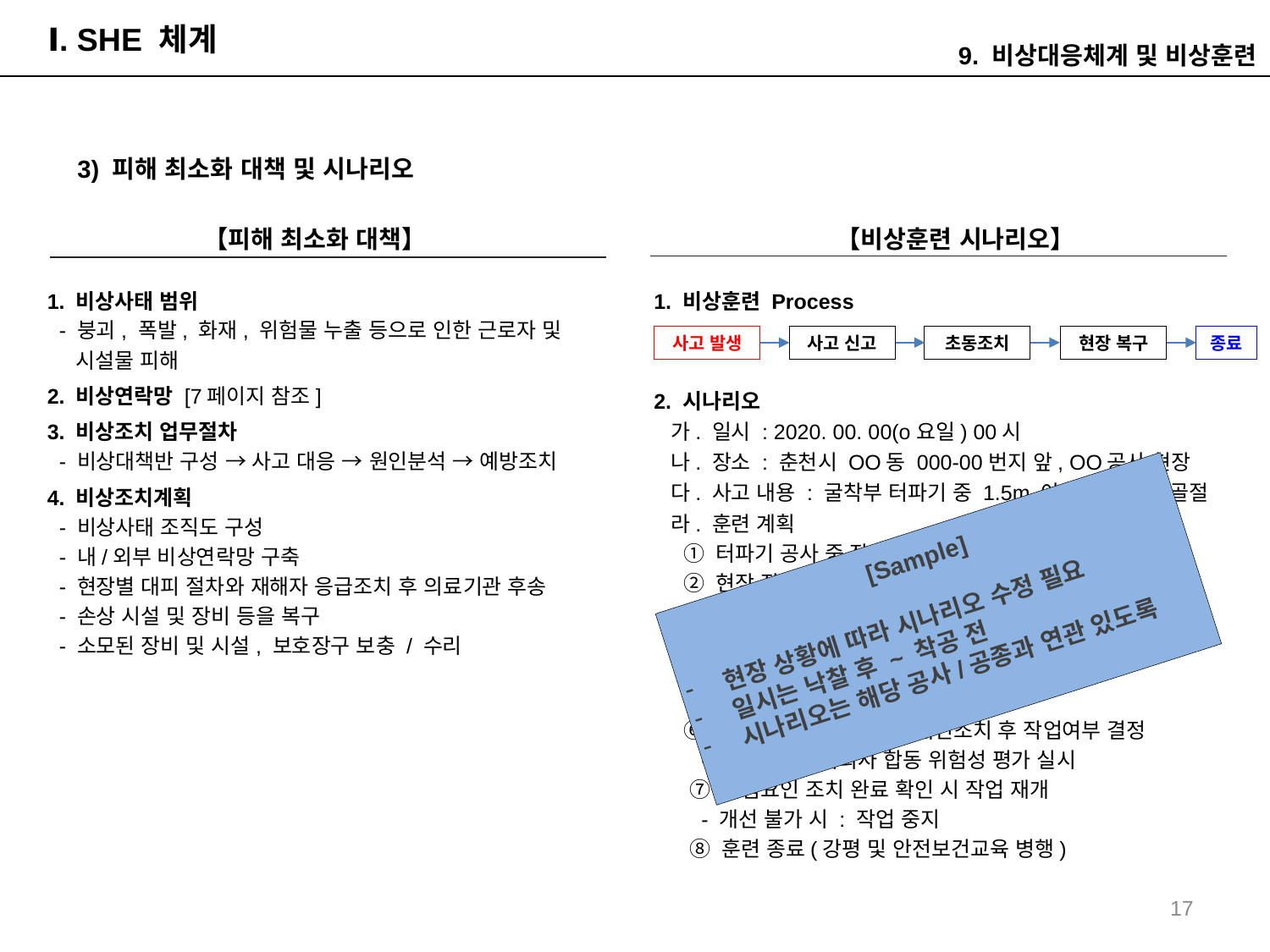

# Ⅰ. SHE 체계
9. 비상대응체계 및 비상훈련
3) 피해 최소화 대책 및 시나리오
【비상훈련 시나리오】
【피해 최소화 대책】
1. 비상사태 범위
  - 붕괴, 폭발, 화재, 위험물 누출 등으로 인한 근로자 및
    시설물 피해
2. 비상연락망 [7페이지 참조]
3. 비상조치 업무절차
  - 비상대책반 구성 → 사고 대응 → 원인분석 → 예방조치
4. 비상조치계획
  - 비상사태 조직도 구성
  - 내/외부 비상연락망 구축
  - 현장별 대피 절차와 재해자 응급조치 후 의료기관 후송
  - 손상 시설 및 장비 등을 복구
  - 소모된 장비 및 시설, 보호장구 보충 / 수리
1. 비상훈련 Process
사고 발생
사고 신고
초동조치
현장 복구
종료
2. 시나리오
  가. 일시 : 2020. 00. 00(o요일) 00시
  나. 장소 : 춘천시 OO동 000-00번지 앞, OO공사 현장
  다. 사고 내용 : 굴착부 터파기 중 1.5m 아래 추락으로 골절
  라. 훈련 계획
     ① 터파기 공사 중 작업자가 굴착부로 추락 발생
     ② 현장 작업 중지
     ③ 사고 발생 신고
        - 시공관리자 → 119 / 상황실. 이후 내/외부 보고
     ④ 추락자 구조(안전한 장소 이동) 및 응급조치
     ⑤ 119 도착 및 후송
     ⑥ 현장 위험요인 파악 및 개선조치 후 작업여부 결정
        - 발주자, 협력회사 합동 위험성 평가 실시
      ⑦ 위험요인 조치 완료 확인 시 작업 재개
        - 개선 불가 시 : 작업 중지
      ⑧ 훈련 종료(강평 및 안전보건교육 병행)
[Sample]

현장 상황에 따라 시나리오 수정 필요
일시는 낙찰 후 ~ 착공 전
시나리오는 해당 공사/공종과 연관 있도록

17